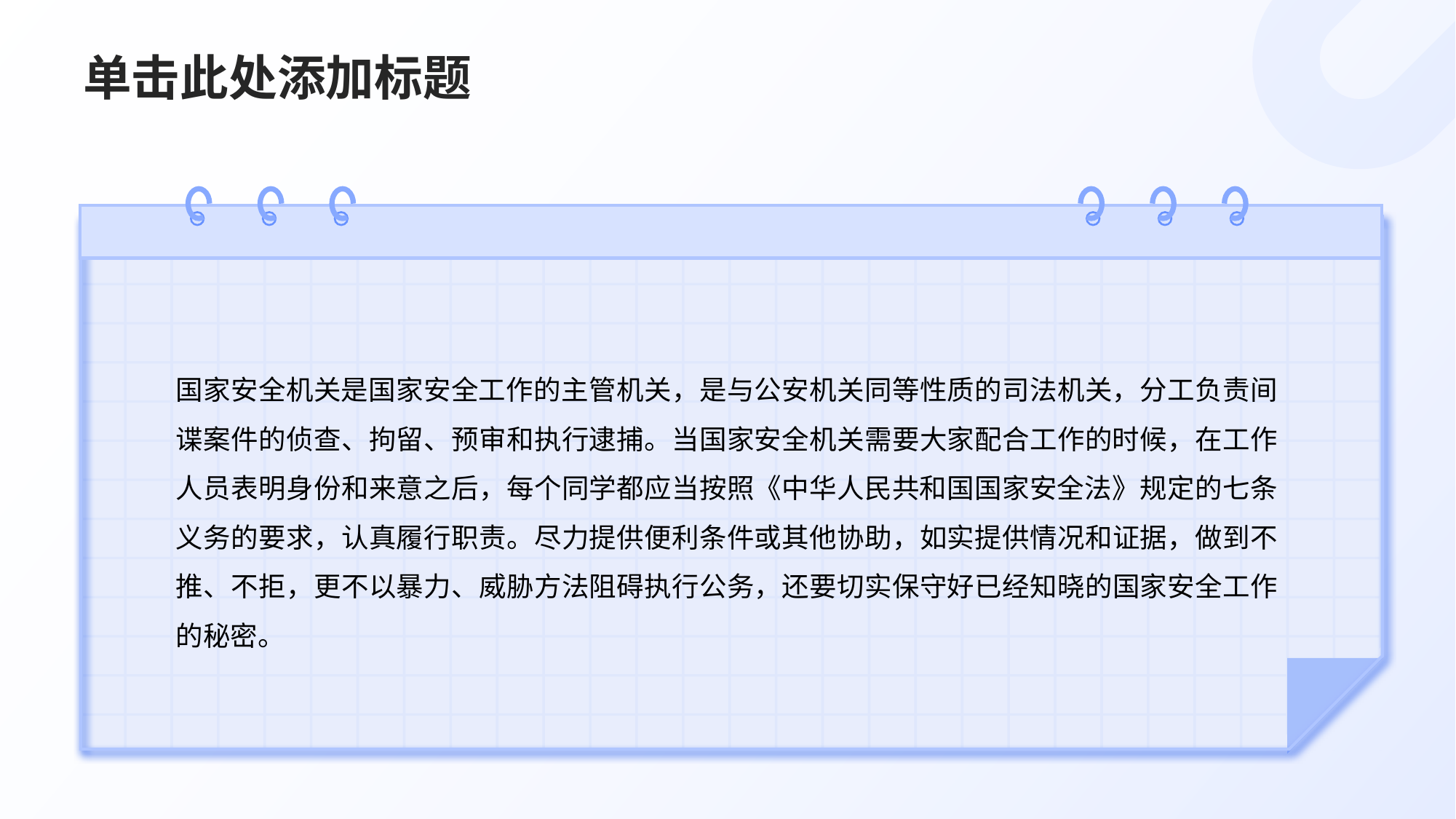

# 单击此处添加标题

国家安全机关是国家安全工作的主管机关，是与公安机关同等性质的司法机关，分工负责间谍案件的侦查、拘留、预审和执行逮捕。当国家安全机关需要大家配合工作的时候，在工作人员表明身份和来意之后，每个同学都应当按照《中华人民共和国国家安全法》规定的七条义务的要求，认真履行职责。尽力提供便利条件或其他协助，如实提供情况和证据，做到不推、不拒，更不以暴力、威胁方法阻碍执行公务，还要切实保守好已经知晓的国家安全工作的秘密。